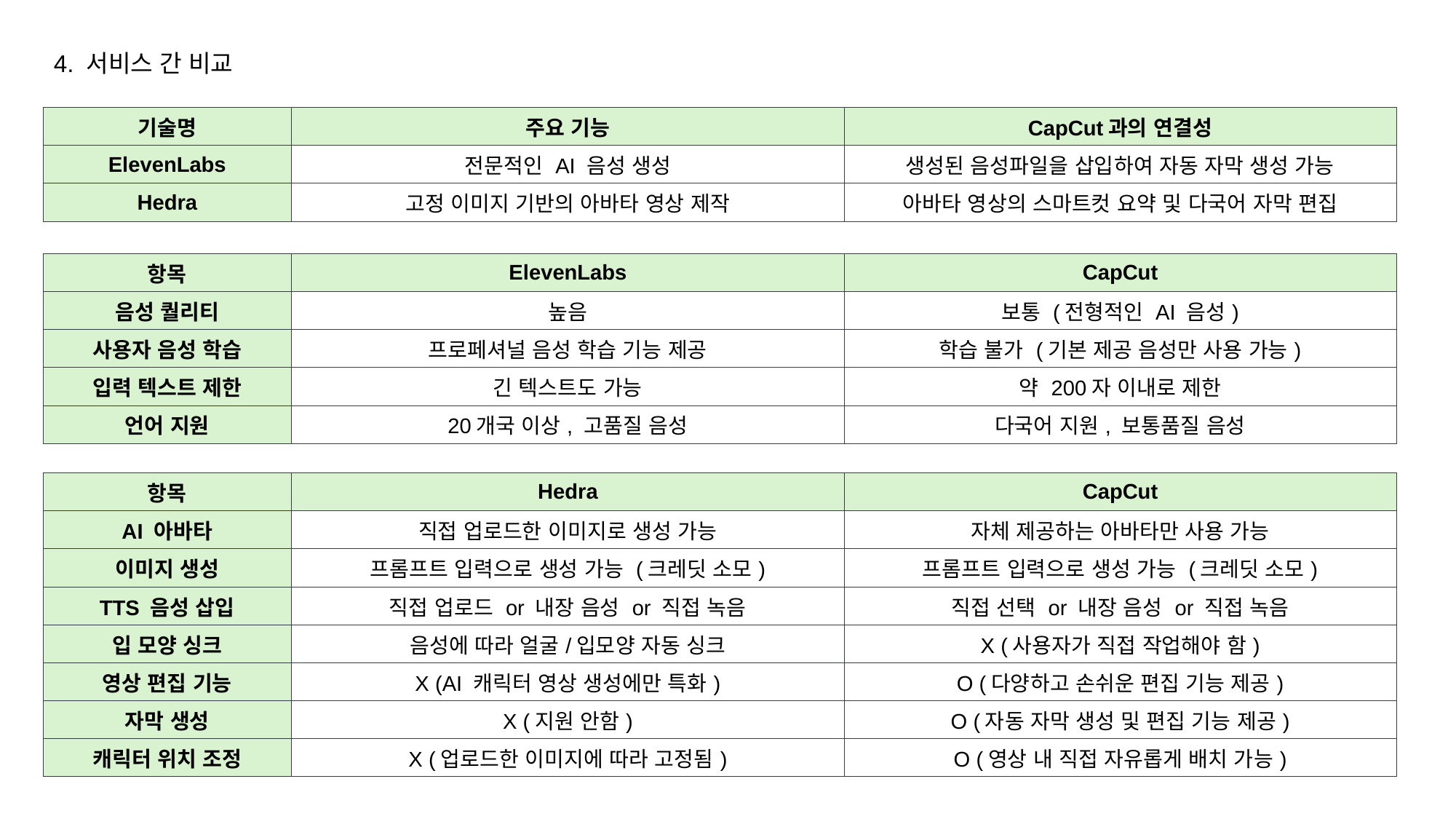

4. 서비스 간 비교

| 기술명 | 주요 기능 | CapCut과의 연결성 |
| --- | --- | --- |
| ElevenLabs | 전문적인 AI 음성 생성 | 생성된 음성파일을 삽입하여 자동 자막 생성 가능 |
| Hedra | 고정 이미지 기반의 아바타 영상 제작 | 아바타 영상의 스마트컷 요약 및 다국어 자막 편집 |

| 항목 | ElevenLabs | CapCut |
| --- | --- | --- |
| 음성 퀄리티 | 높음 | 보통 (전형적인 AI 음성) |
| 사용자 음성 학습 | 프로페셔널 음성 학습 기능 제공 | 학습 불가 (기본 제공 음성만 사용 가능) |
| 입력 텍스트 제한 | 긴 텍스트도 가능 | 약 200자 이내로 제한 |
| 언어 지원 | 20개국 이상, 고품질 음성 | 다국어 지원, 보통품질 음성 |
| 항목 | Hedra | CapCut |
| --- | --- | --- |
| AI 아바타 | 직접 업로드한 이미지로 생성 가능 | 자체 제공하는 아바타만 사용 가능 |
| 이미지 생성 | 프롬프트 입력으로 생성 가능 (크레딧 소모) | 프롬프트 입력으로 생성 가능 (크레딧 소모) |
| TTS 음성 삽입 | 직접 업로드 or 내장 음성 or 직접 녹음 | 직접 선택 or 내장 음성 or 직접 녹음 |
| 입 모양 싱크 | 음성에 따라 얼굴/입모양 자동 싱크 | X (사용자가 직접 작업해야 함) |
| 영상 편집 기능 | X (AI 캐릭터 영상 생성에만 특화) | O (다양하고 손쉬운 편집 기능 제공) |
| 자막 생성 | X (지원 안함) | O (자동 자막 생성 및 편집 기능 제공) |
| 캐릭터 위치 조정 | X (업로드한 이미지에 따라 고정됨) | O (영상 내 직접 자유롭게 배치 가능) |